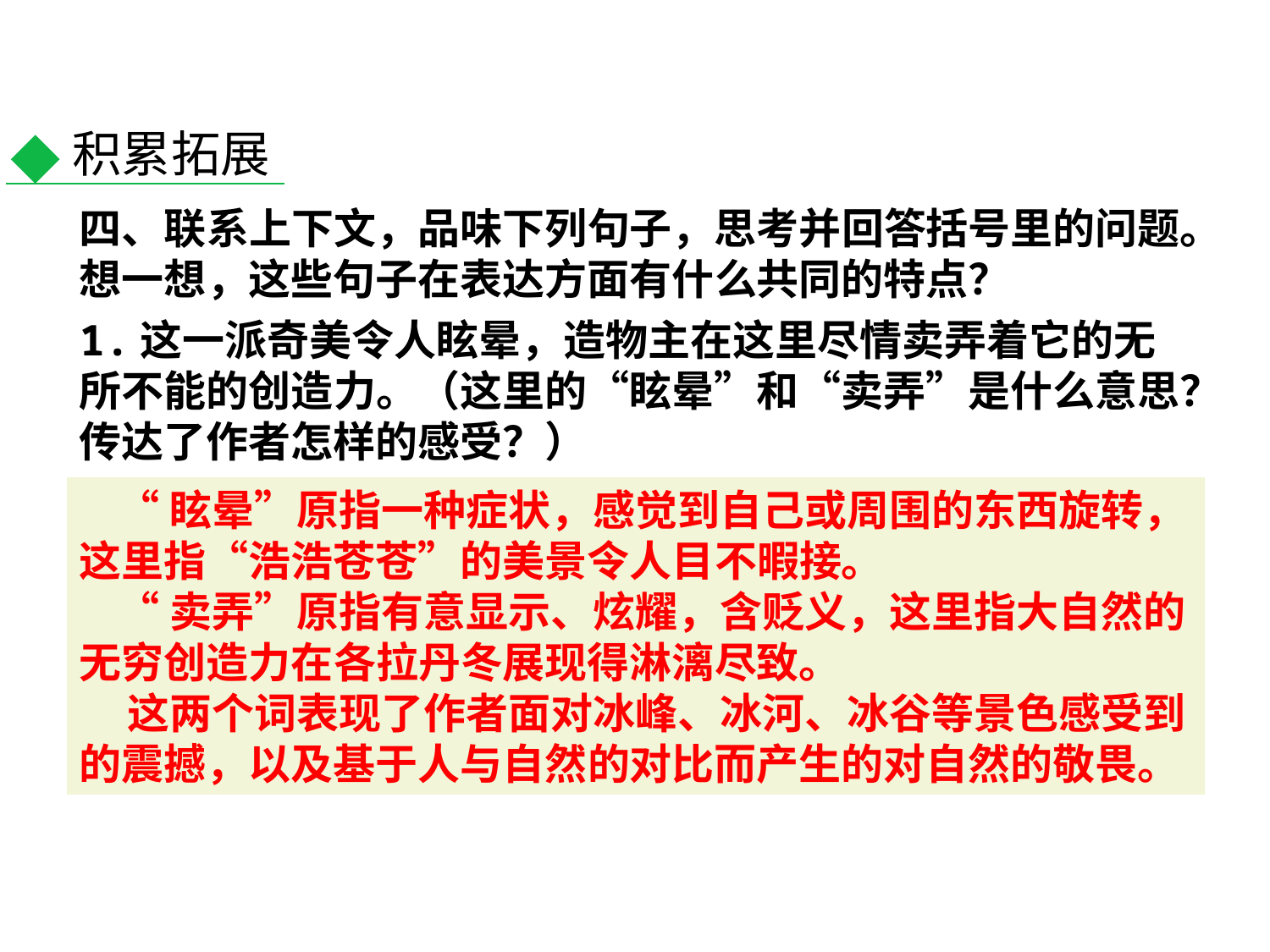

积累拓展

四、联系上下文，品味下列句子，思考并回答括号里的问题。想一想，这些句子在表达方面有什么共同的特点？
1.这一派奇美令人眩晕，造物主在这里尽情卖弄着它的无所不能的创造力。（这里的“眩晕”和“卖弄”是什么意思？传达了作者怎样的感受？）
    “眩晕”原指一种症状，感觉到自己或周围的东西旋转，这里指“浩浩苍苍”的美景令人目不暇接。
    “卖弄”原指有意显示、炫耀，含贬义，这里指大自然的无穷创造力在各拉丹冬展现得淋漓尽致。
    这两个词表现了作者面对冰峰、冰河、冰谷等景色感受到的震撼，以及基于人与自然的对比而产生的对自然的敬畏。